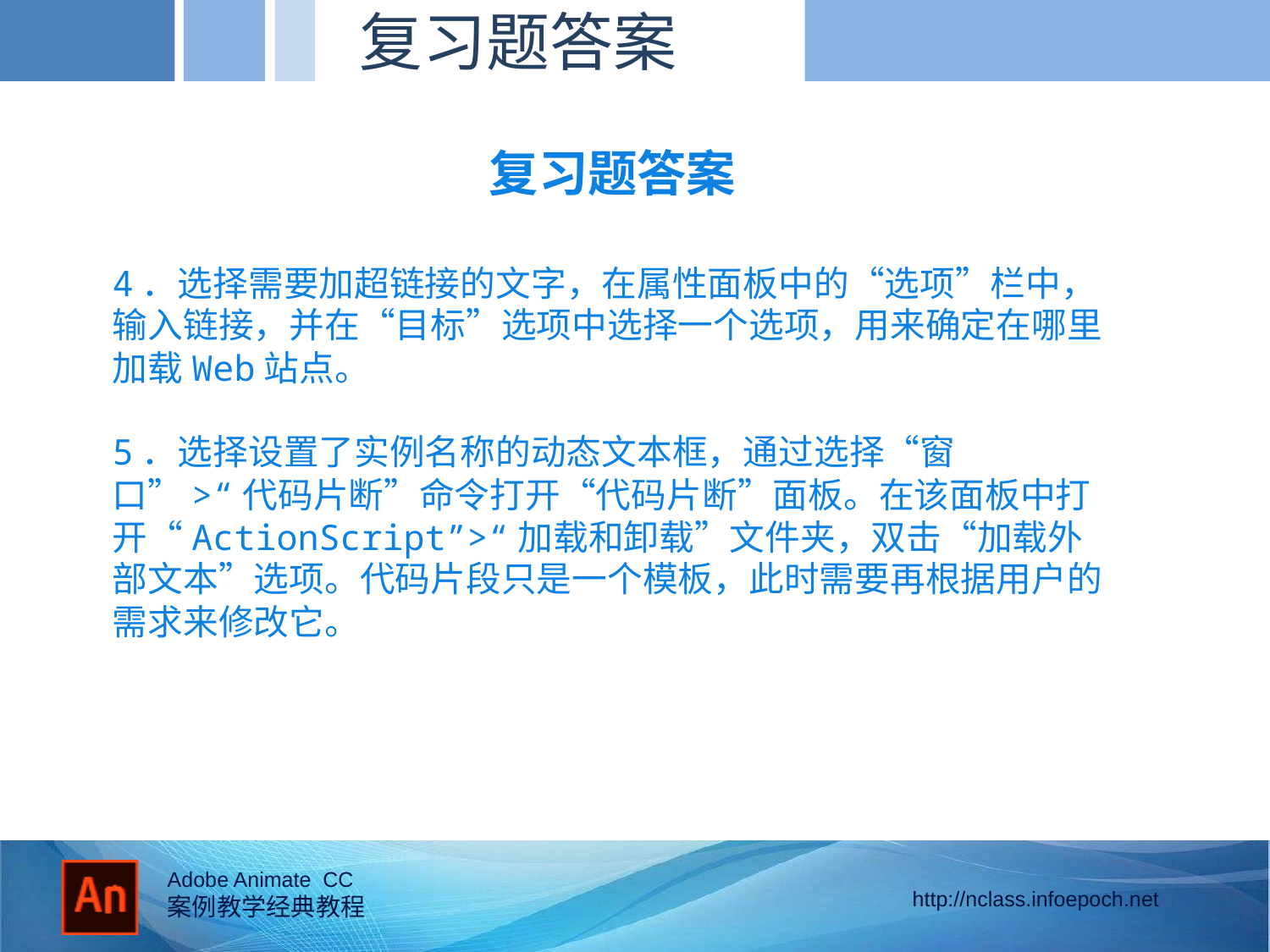

复习题答案
复习题答案

4．选择需要加超链接的文字，在属性面板中的“选项”栏中，输入链接，并在“目标”选项中选择一个选项，用来确定在哪里加载Web站点。

5．选择设置了实例名称的动态文本框，通过选择“窗口”>“代码片断”命令打开“代码片断”面板。在该面板中打开“ActionScript”>“加载和卸载”文件夹，双击“加载外部文本”选项。代码片段只是一个模板，此时需要再根据用户的需求来修改它。
的径向